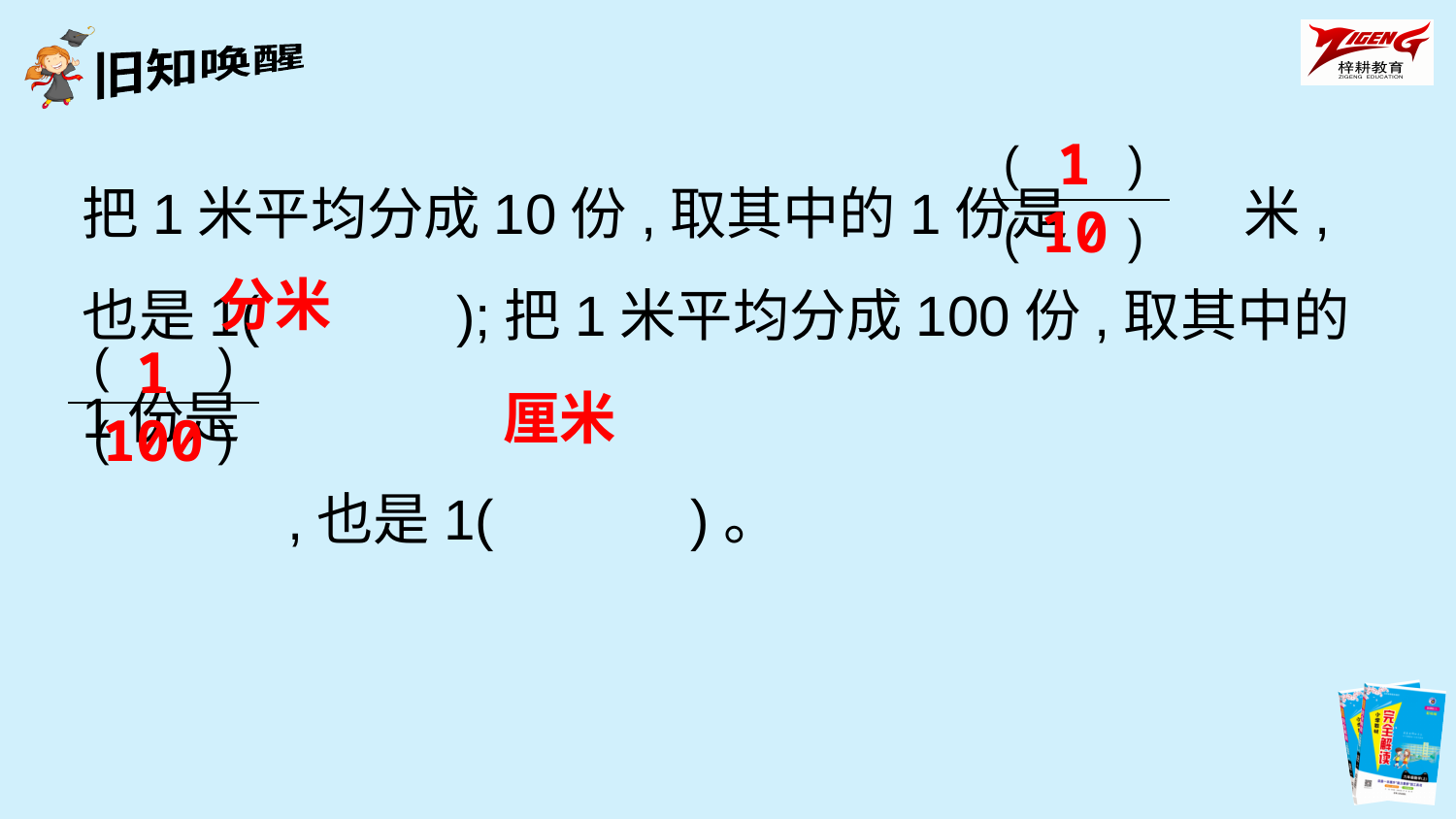

1
10
| ( ) |
| --- |
| ( ) |
把1米平均分成10份,取其中的1份是              米,也是1(　　　);把1米平均分成100份,取其中的1份是
             ,也是1(　　　)。
分米
| ( ) |
| --- |
| ( ) |
1
100
厘米